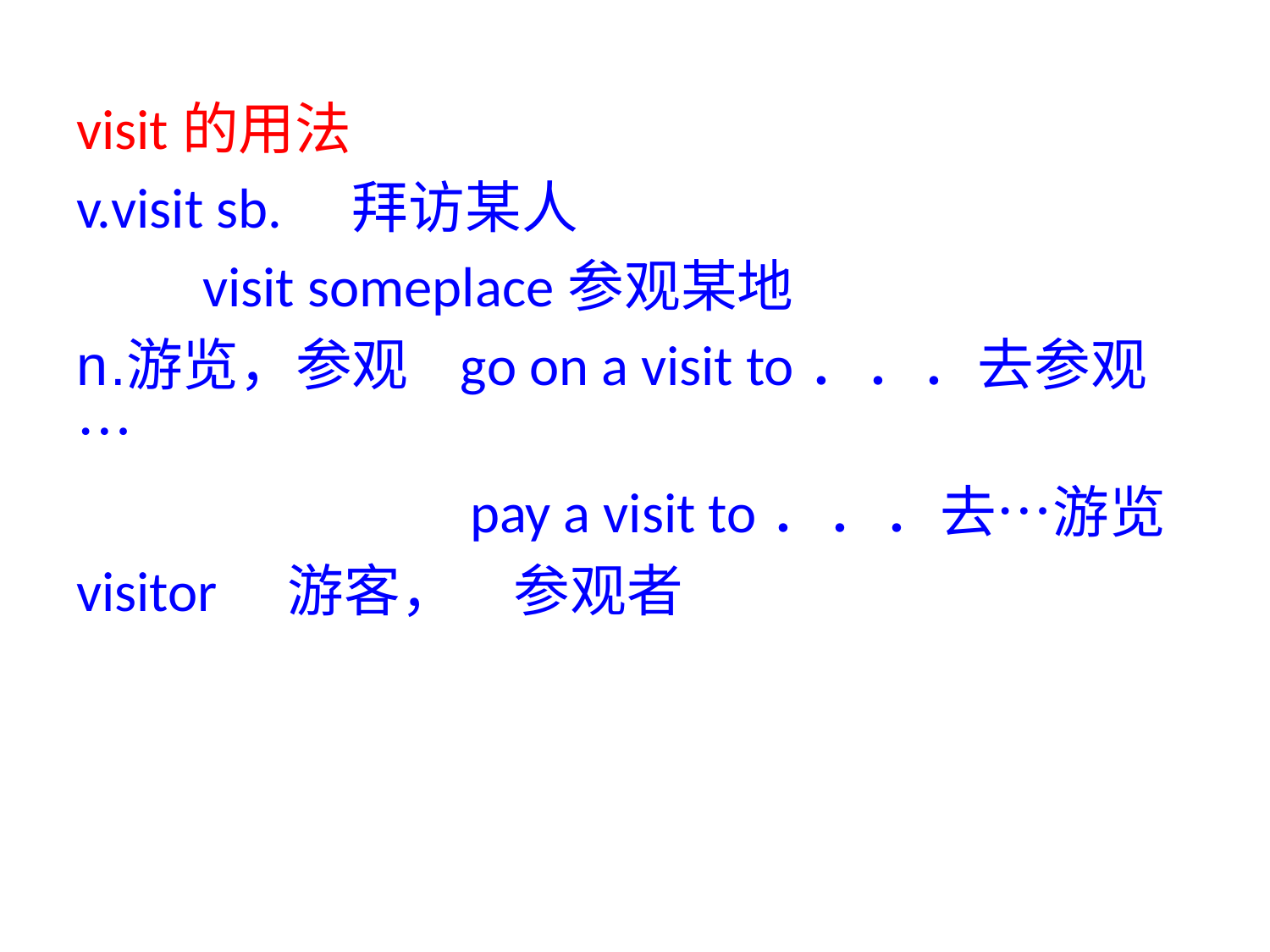

visit的用法
visit sb.　拜访某人
　　visit someplace参观某地
游览，参观   go on a visit to．．．去参观…
                               pay a visit to．．．去…游览
visitor　游客，　参观者